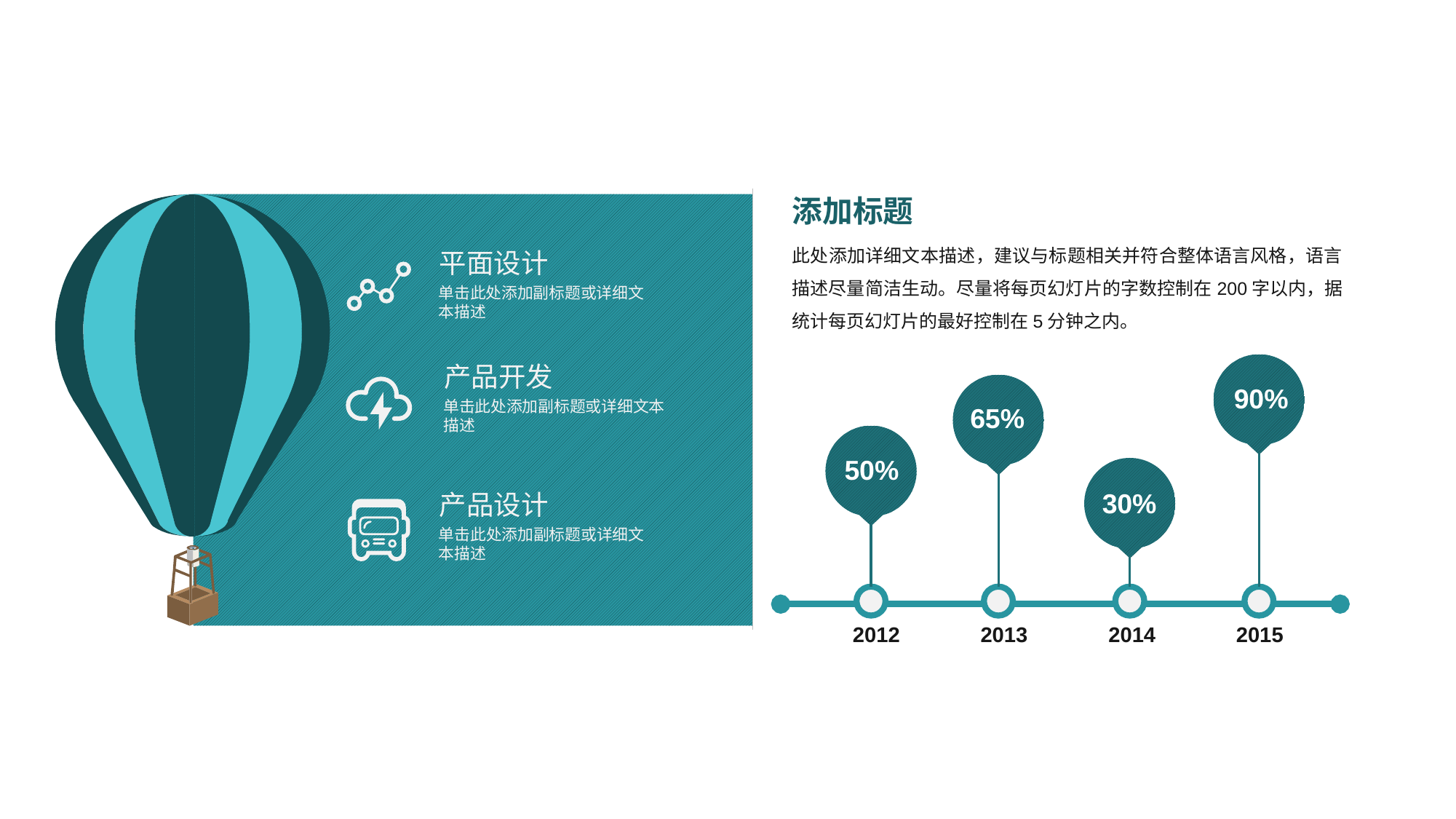

添加标题
此处添加详细文本描述，建议与标题相关并符合整体语言风格，语言描述尽量简洁生动。尽量将每页幻灯片的字数控制在200字以内，据统计每页幻灯片的最好控制在5分钟之内。

平面设计

单击此处添加副标题或详细文本描述
产品开发

单击此处添加副标题或详细文本描述
产品设计

单击此处添加副标题或详细文本描述

90%
65%

50%

30%

2012
2013
2014
2015